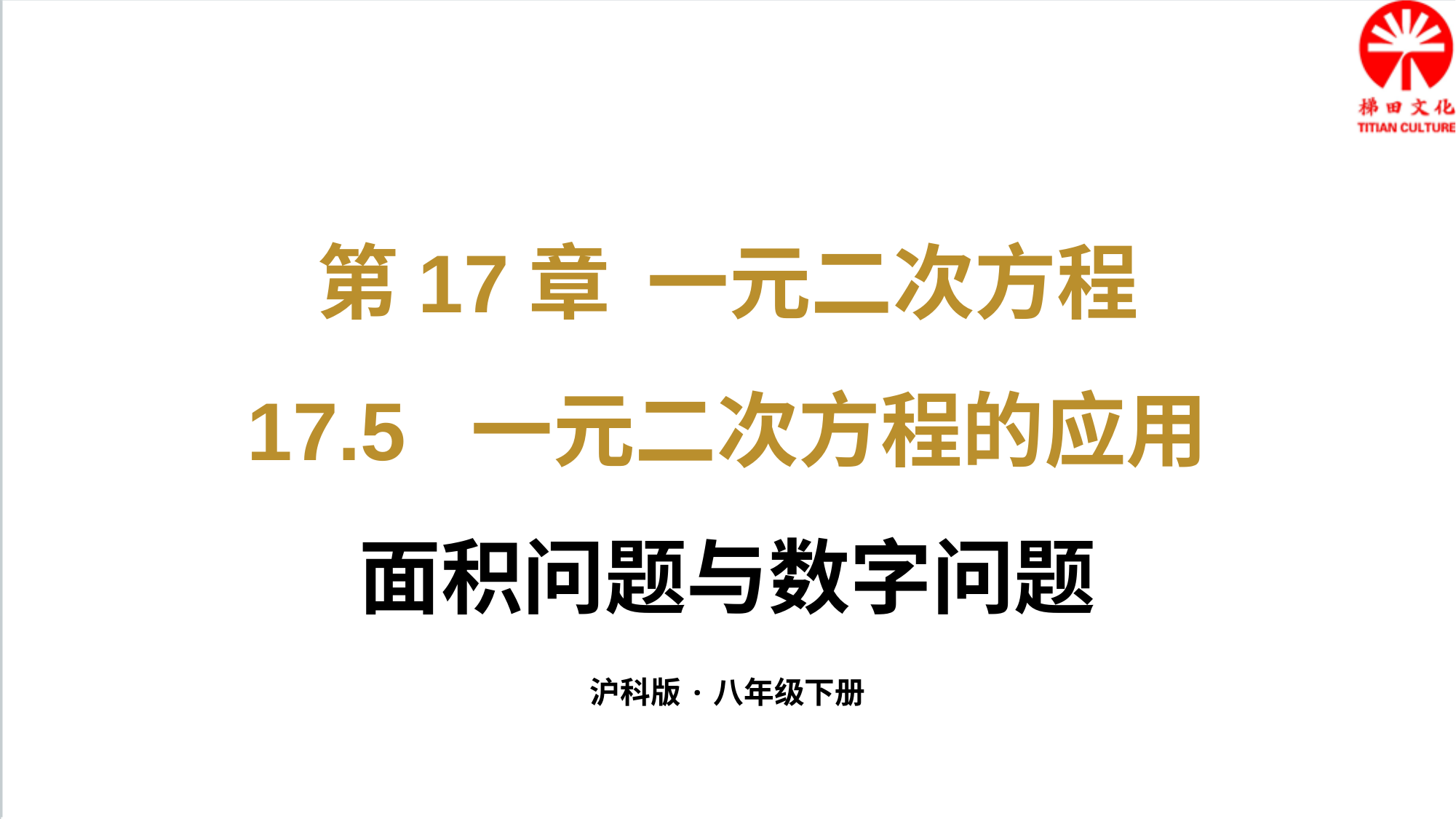

第17章  一元二次方程
17.5  一元二次方程的应用
面积问题与数字问题
沪科版·八年级下册